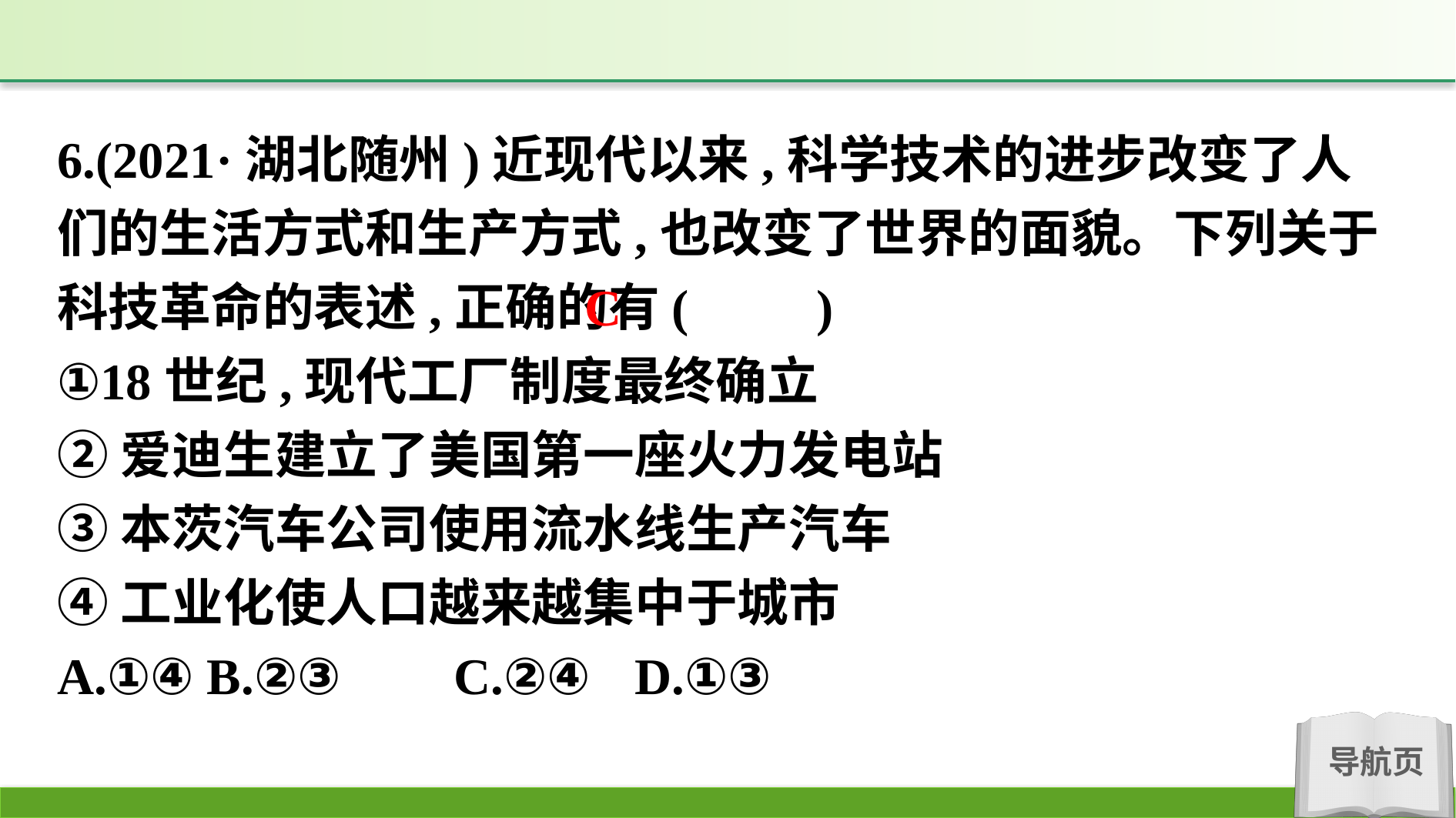

6.(2021·湖北随州)近现代以来,科学技术的进步改变了人们的生活方式和生产方式,也改变了世界的面貌。下列关于科技革命的表述,正确的有(　　)
①18世纪,现代工厂制度最终确立
②爱迪生建立了美国第一座火力发电站
③本茨汽车公司使用流水线生产汽车
④工业化使人口越来越集中于城市
A.①④	B.②③	C.②④ 	D.①③
C